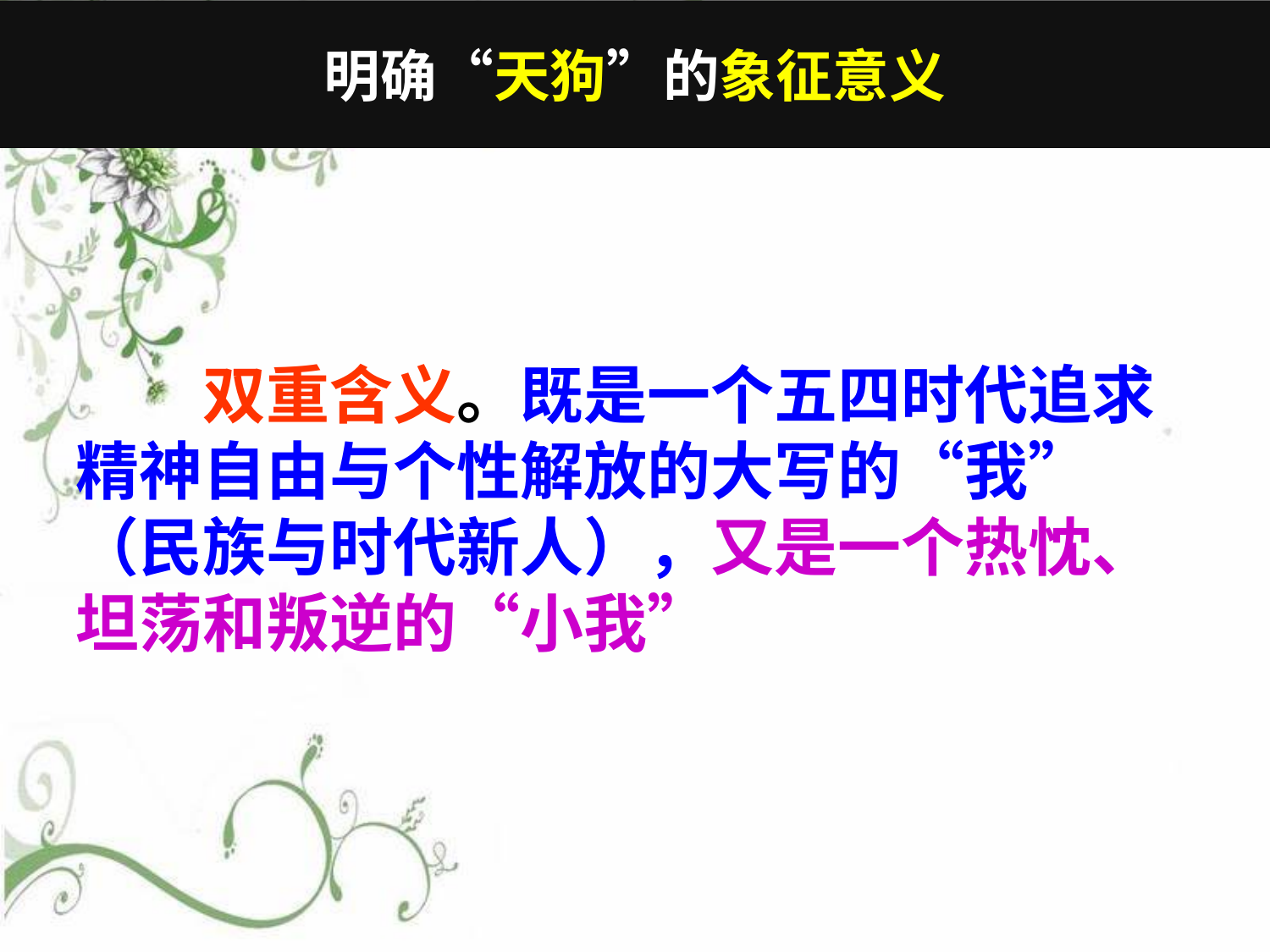

明确“天狗”的象征意义

　　双重含义。既是一个五四时代追求精神自由与个性解放的大写的“我”（民族与时代新人），又是一个热忱、坦荡和叛逆的“小我”